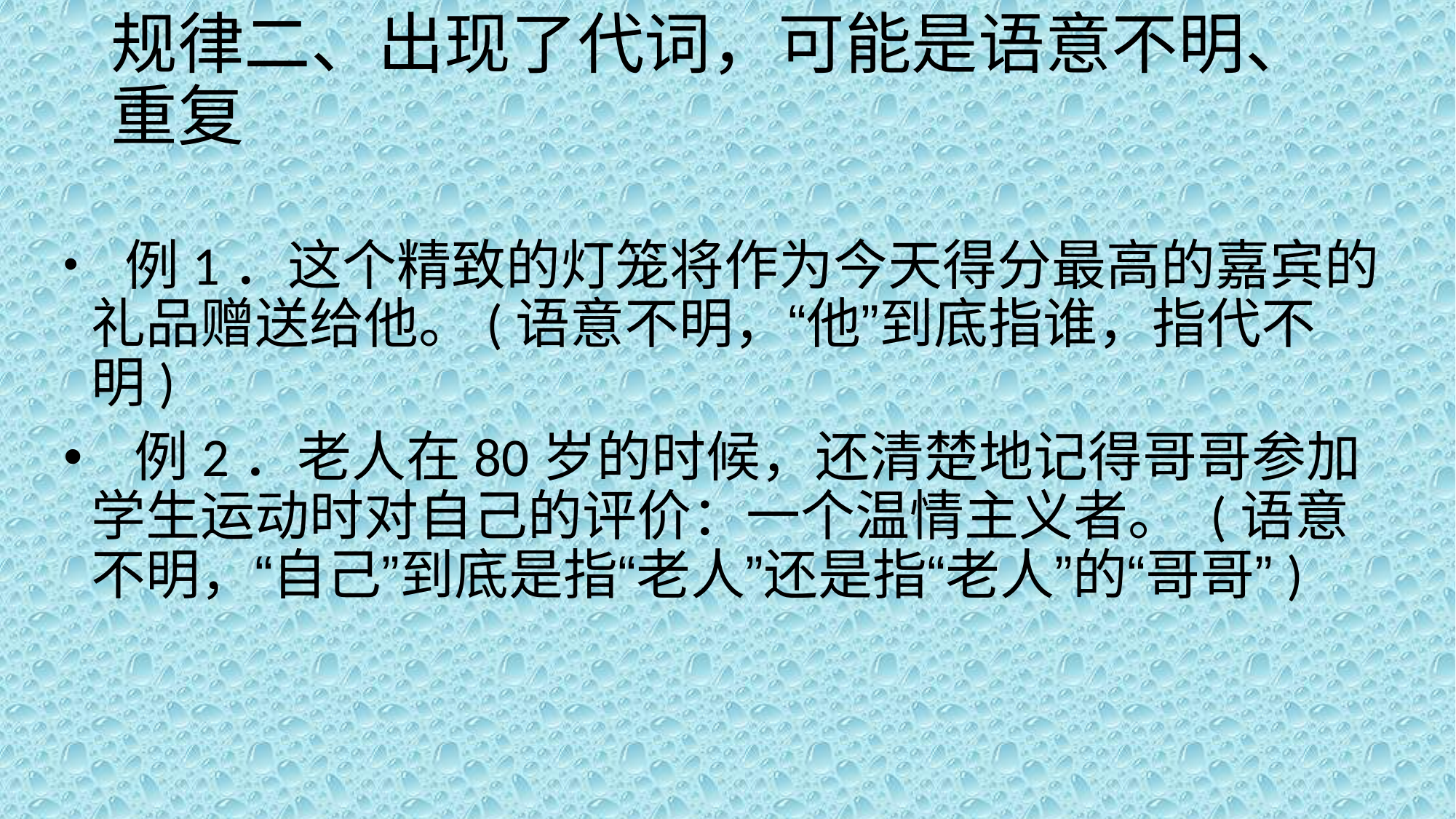

# 规律二、出现了代词，可能是语意不明、重复

  例1．这个精致的灯笼将作为今天得分最高的嘉宾的礼品赠送给他。(语意不明，“他”到底指谁，指代不明)
  例2．老人在80岁的时候，还清楚地记得哥哥参加学生运动时对自己的评价：一个温情主义者。 (语意不明，“自己”到底是指“老人”还是指“老人”的“哥哥”)